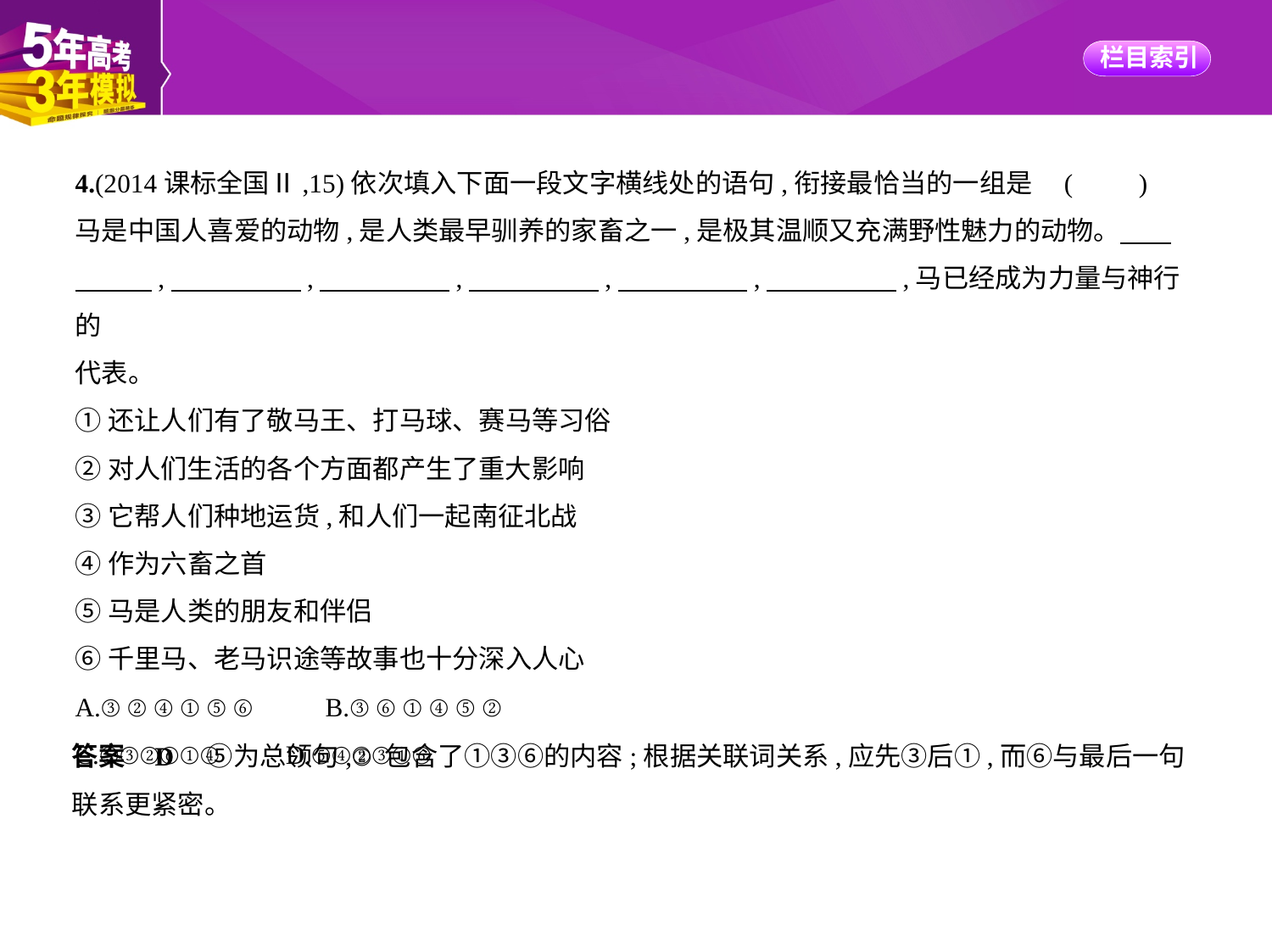

4.(2014课标全国Ⅱ,15)依次填入下面一段文字横线处的语句,衔接最恰当的一组是 (　　)
马是中国人喜爱的动物,是人类最早驯养的家畜之一,是极其温顺又充满野性魅力的动物。　    
　　    ,　　　　    ,　　　　    ,　　　　    ,　　　　    ,　　　　    ,马已经成为力量与神行的
代表。
①还让人们有了敬马王、打马球、赛马等习俗
②对人们生活的各个方面都产生了重大影响
③它帮人们种地运货,和人们一起南征北战
④作为六畜之首
⑤马是人类的朋友和伴侣
⑥千里马、老马识途等故事也十分深入人心
A.③②④①⑤⑥　　B.③⑥①④⑤②
C.⑤③②⑥①④　　D.⑤④②③①⑥
答案    D　⑤为总领句,②包含了①③⑥的内容;根据关联词关系,应先③后①,而⑥与最后一句
联系更紧密。